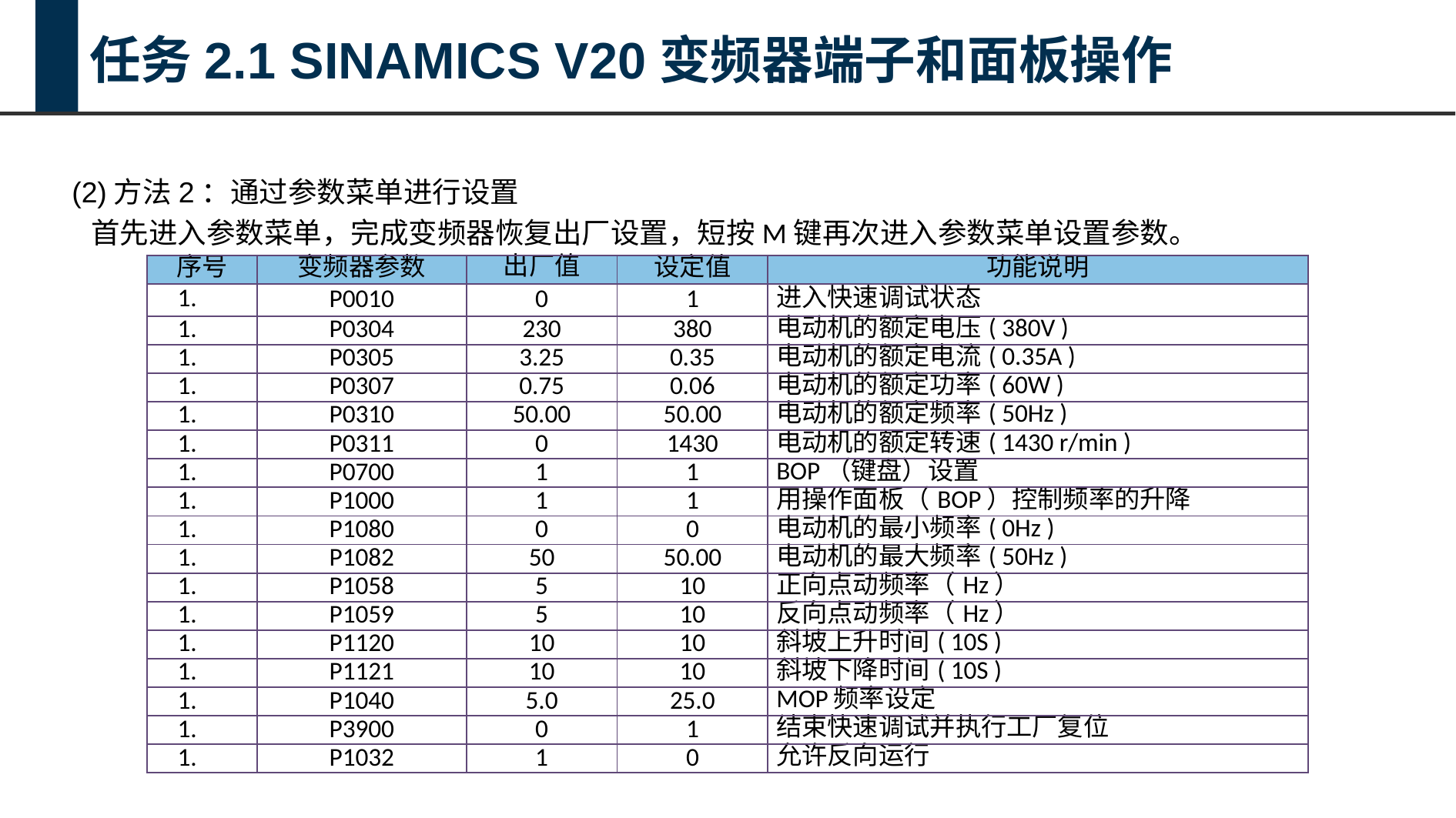

任务2.1 SINAMICS V20变频器端子和面板操作
(2)方法2：通过参数菜单进行设置
首先进入参数菜单，完成变频器恢复出厂设置，短按M键再次进入参数菜单设置参数。
| 序号 | 变频器参数 | 出厂值 | 设定值 | 功能说明 |
| --- | --- | --- | --- | --- |
|  | P0010 | 0 | 1 | 进入快速调试状态 |
|  | P0304 | 230 | 380 | 电动机的额定电压( 380V ) |
|  | P0305 | 3.25 | 0.35 | 电动机的额定电流( 0.35A ) |
|  | P0307 | 0.75 | 0.06 | 电动机的额定功率( 60W ) |
|  | P0310 | 50.00 | 50.00 | 电动机的额定频率( 50Hz ) |
|  | P0311 | 0 | 1430 | 电动机的额定转速( 1430 r/min ) |
|  | P0700 | 1 | 1 | BOP（键盘）设置 |
|  | P1000 | 1 | 1 | 用操作面板（BOP）控制频率的升降 |
|  | P1080 | 0 | 0 | 电动机的最小频率( 0Hz ) |
|  | P1082 | 50 | 50.00 | 电动机的最大频率( 50Hz ) |
|  | P1058 | 5 | 10 | 正向点动频率（Hz） |
|  | P1059 | 5 | 10 | 反向点动频率（Hz） |
|  | P1120 | 10 | 10 | 斜坡上升时间( 10S ) |
|  | P1121 | 10 | 10 | 斜坡下降时间( 10S ) |
|  | P1040 | 5.0 | 25.0 | MOP频率设定 |
|  | P3900 | 0 | 1 | 结束快速调试并执行工厂复位 |
|  | P1032 | 1 | 0 | 允许反向运行 |